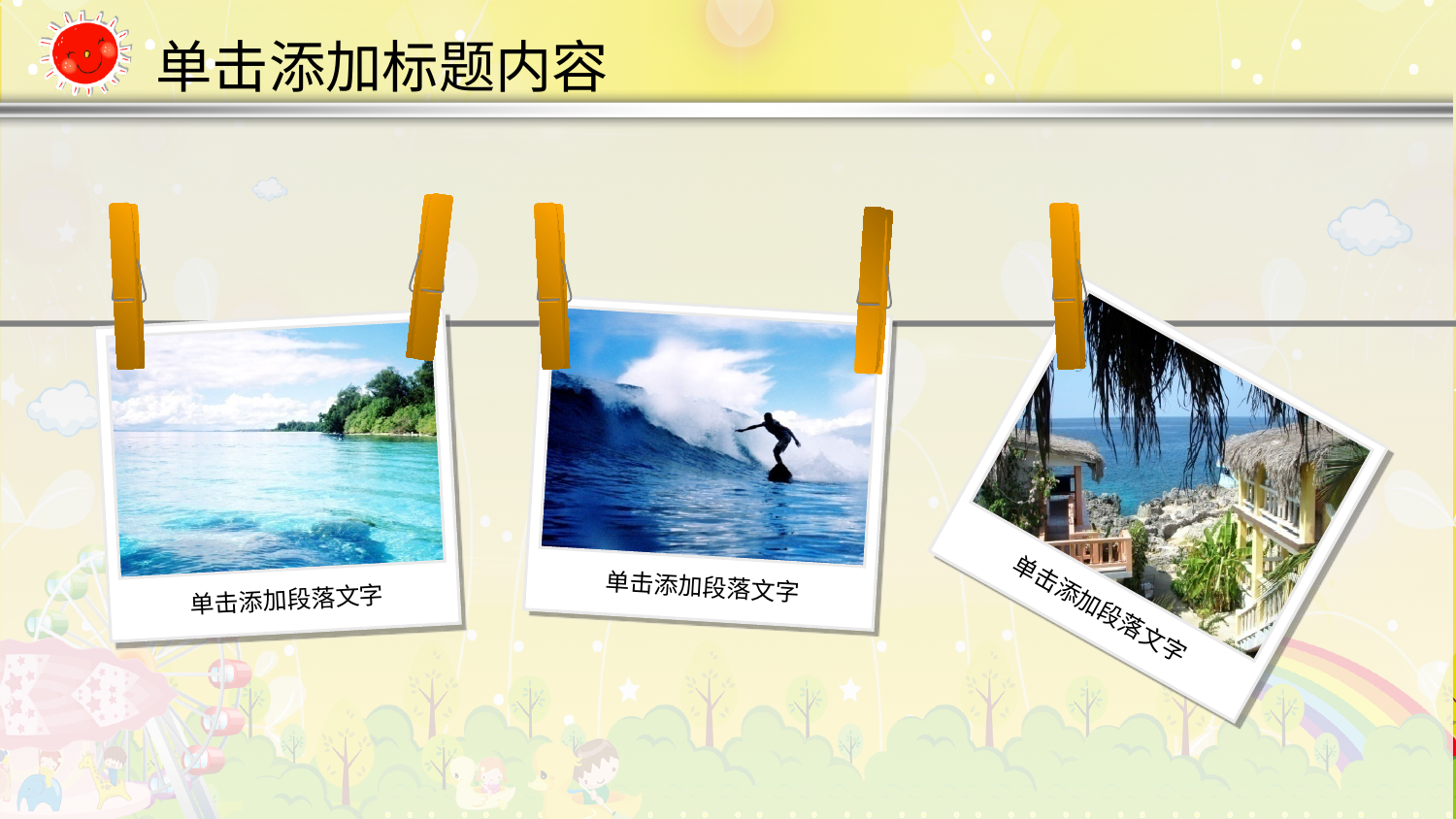

单击添加标题内容

单击添加段落文字

单击添加段落文字

单击添加段落文字